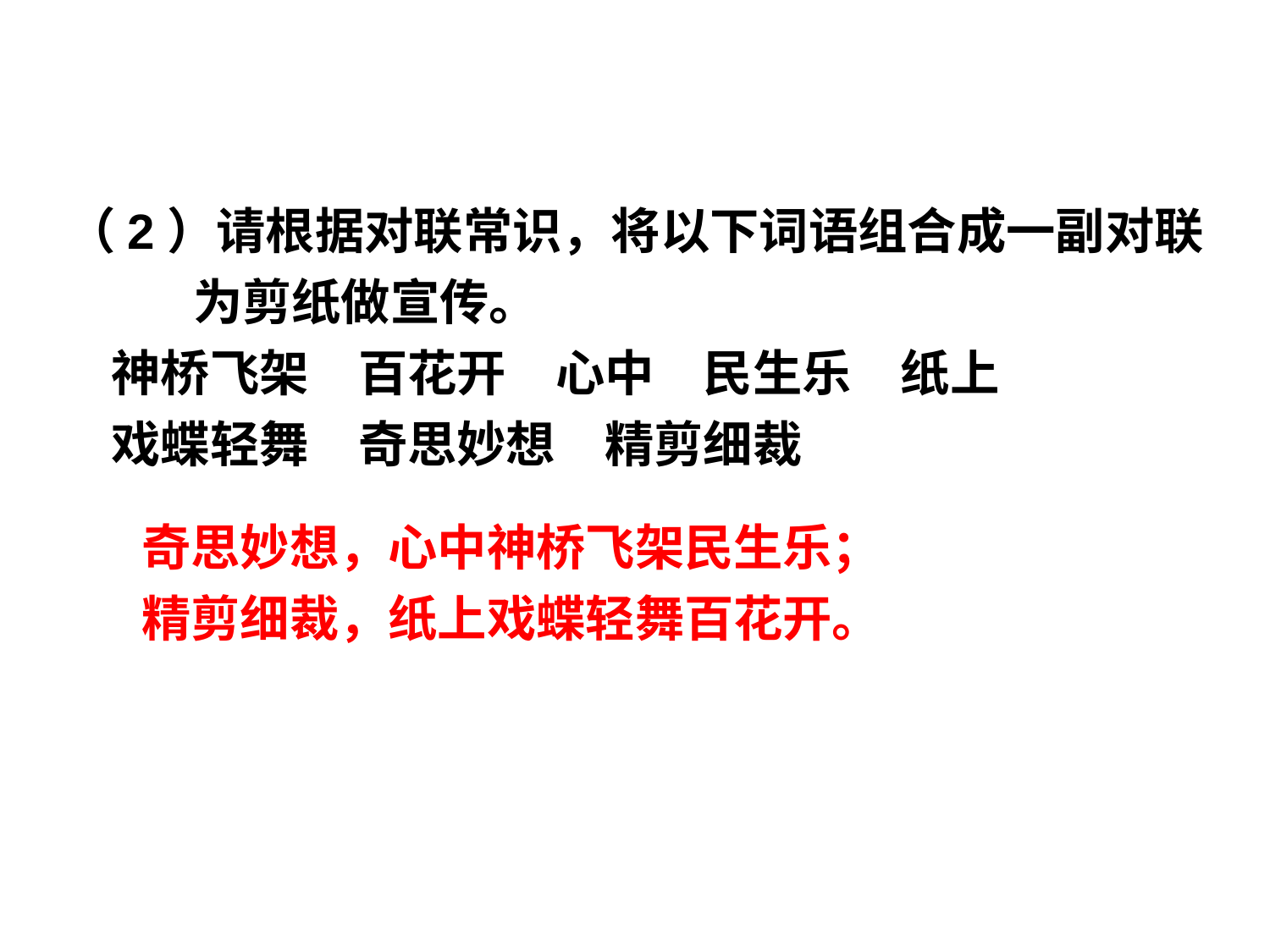

（2）请根据对联常识，将以下词语组合成一副对联为剪纸做宣传。
   神桥飞架　百花开　心中　民生乐　纸上
   戏蝶轻舞　奇思妙想　精剪细裁
奇思妙想，心中神桥飞架民生乐；
精剪细裁，纸上戏蝶轻舞百花开。